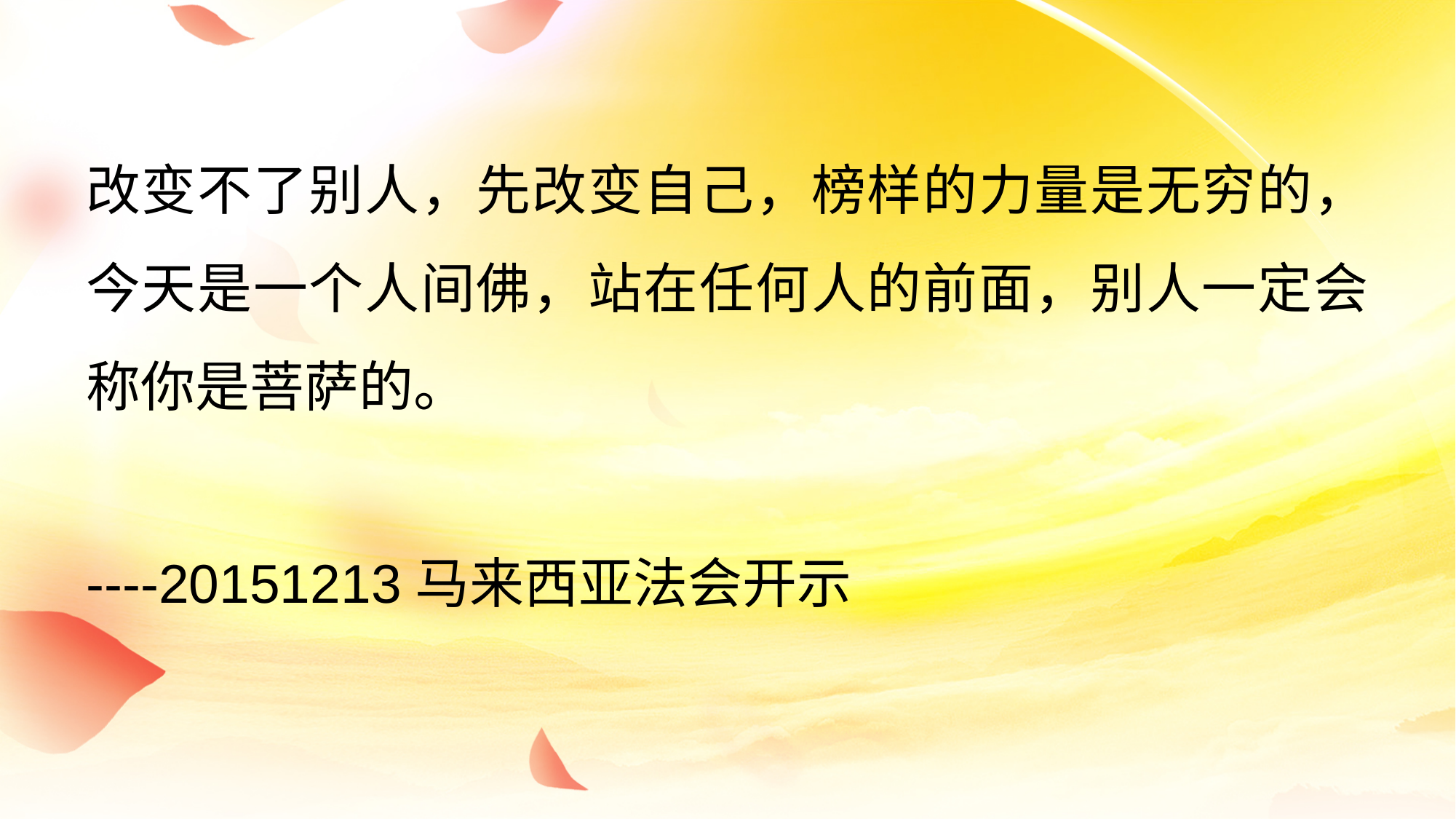

改变不了别人，先改变自己，榜样的力量是无穷的，今天是一个人间佛，站在任何人的前面，别人一定会称你是菩萨的。

----20151213马来西亚法会开示